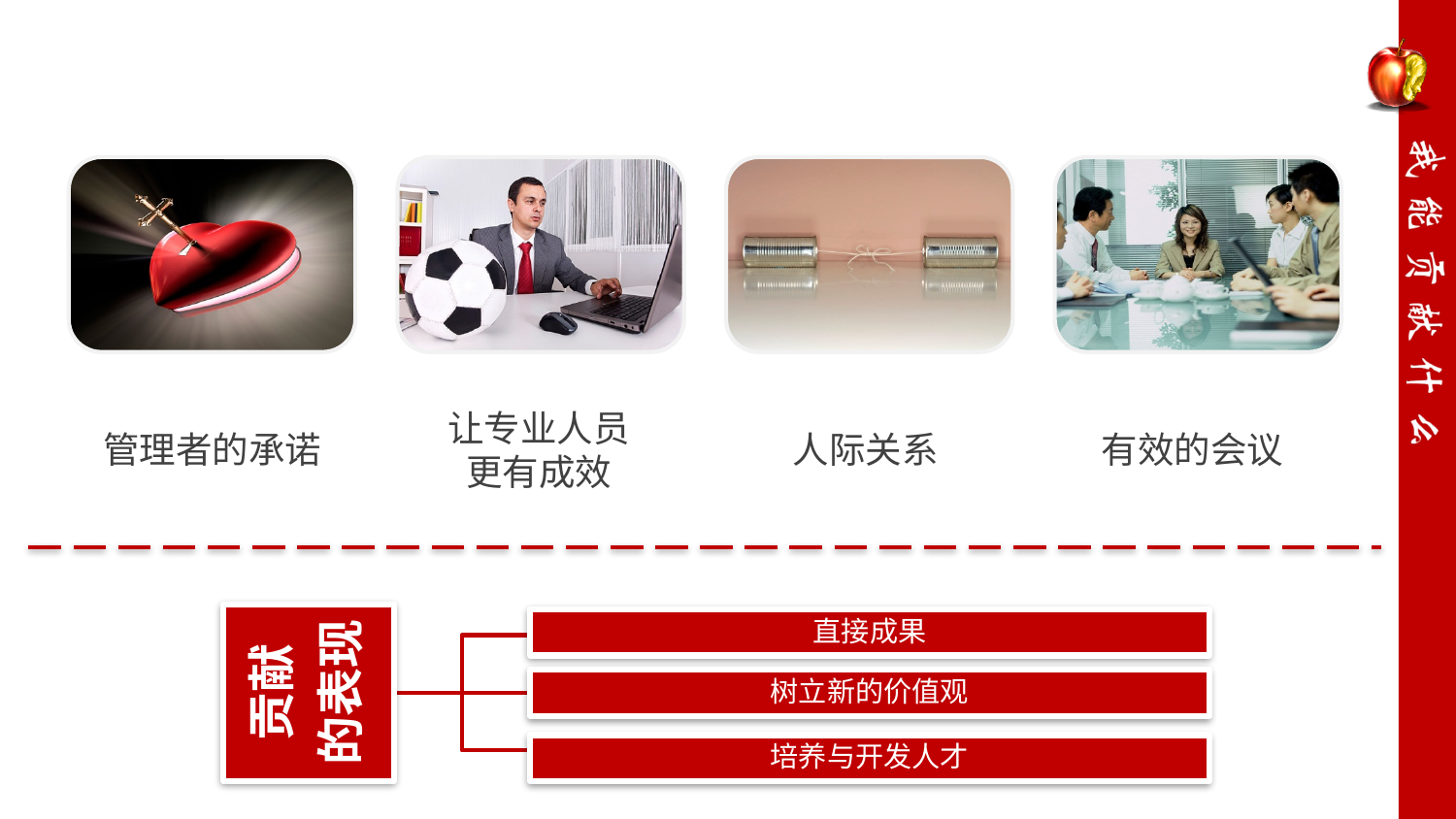

让专业人员
更有成效
管理者的承诺
人际关系
有效的会议
直接成果

树立新的价值观
贡献
的表现

培养与开发人才